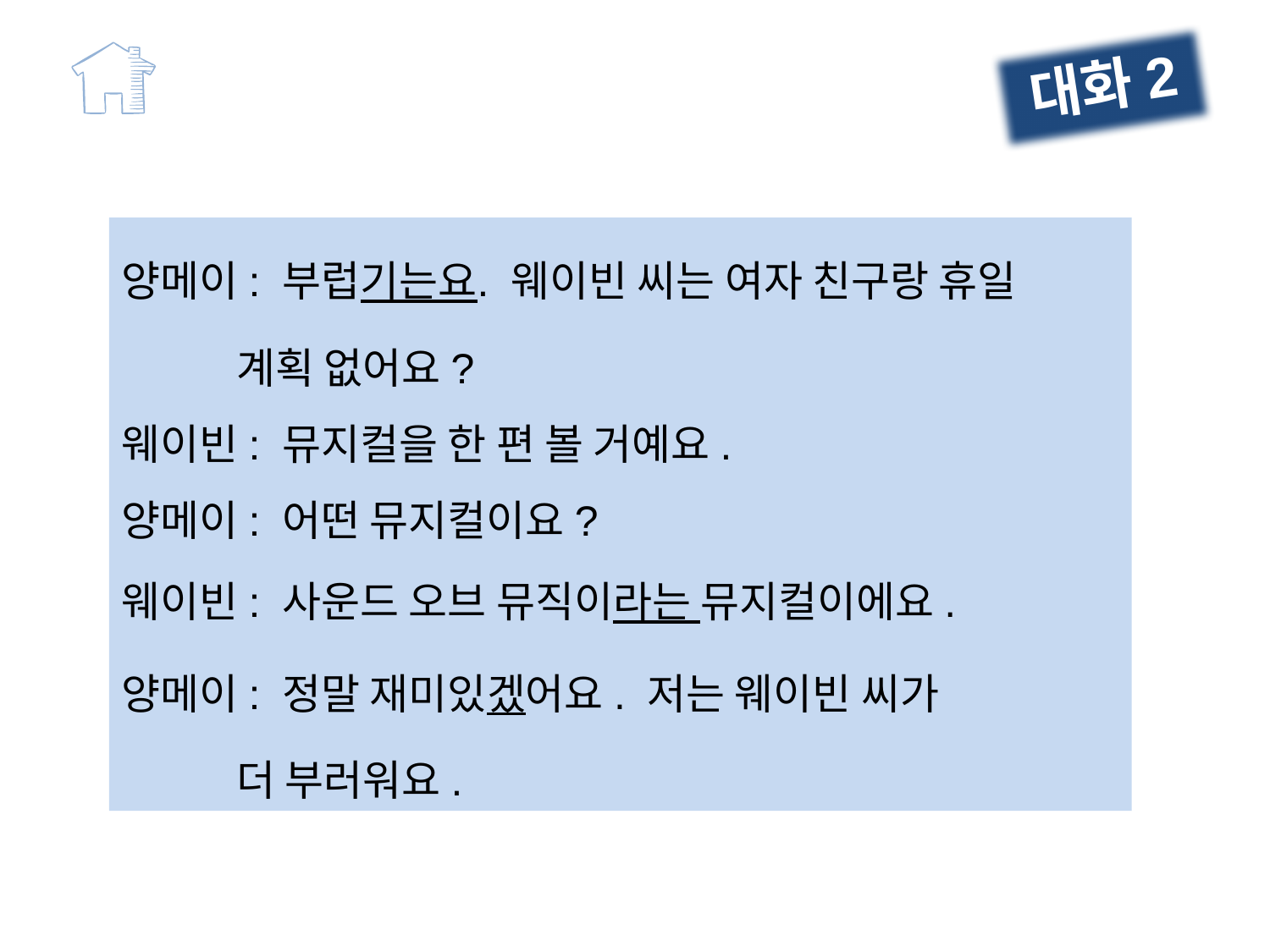

대화2

양메이: 부럽기는요. 웨이빈 씨는 여자 친구랑 휴일
           계획 없어요?
웨이빈: 뮤지컬을 한 편 볼 거예요.
양메이: 어떤 뮤지컬이요?
웨이빈: 사운드 오브 뮤직이라는 뮤지컬이에요.
양메이: 정말 재미있겠어요. 저는 웨이빈 씨가
           더 부러워요.